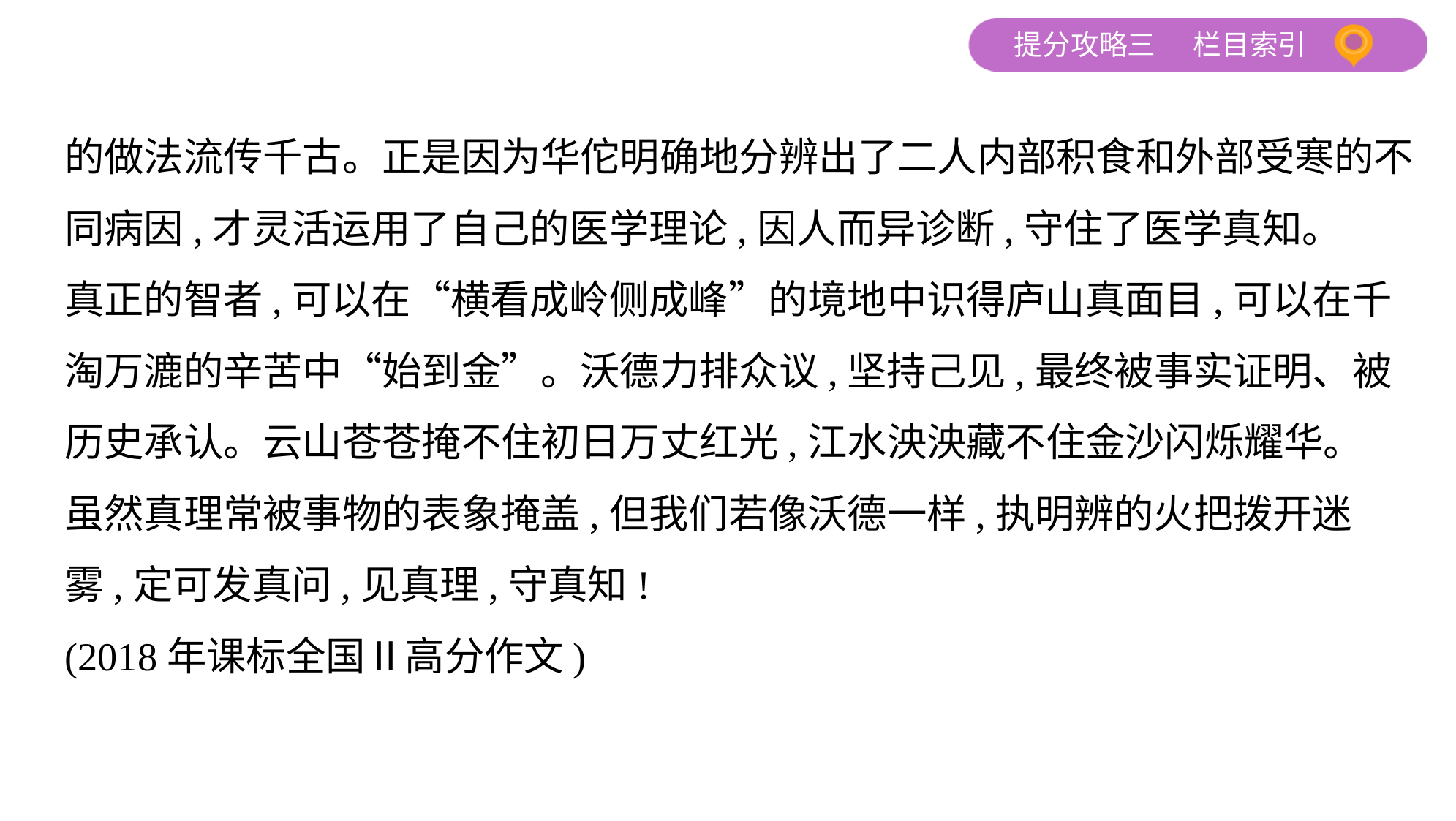

的做法流传千古。正是因为华佗明确地分辨出了二人内部积食和外部受寒的不同病因,才灵活运用了自己的医学理论,因人而异诊断,守住了医学真知。
真正的智者,可以在“横看成岭侧成峰”的境地中识得庐山真面目,可以在千
淘万漉的辛苦中“始到金”。沃德力排众议,坚持己见,最终被事实证明、被
历史承认。云山苍苍掩不住初日万丈红光,江水泱泱藏不住金沙闪烁耀华。
虽然真理常被事物的表象掩盖,但我们若像沃德一样,执明辨的火把拨开迷
雾,定可发真问,见真理,守真知!
(2018年课标全国Ⅱ高分作文)